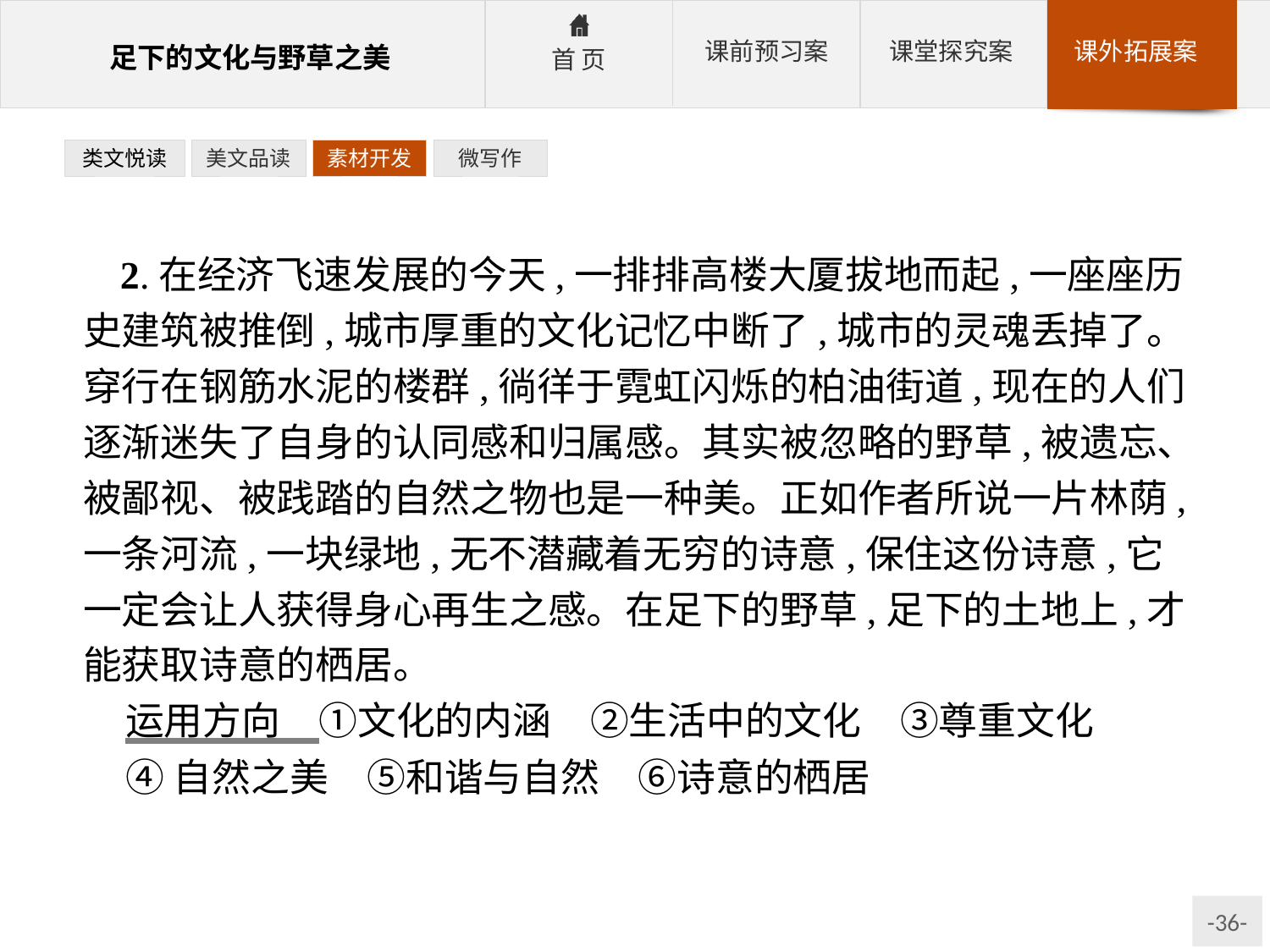

类文悦读
美文品读
素材开发
微写作
2.在经济飞速发展的今天,一排排高楼大厦拔地而起,一座座历史建筑被推倒,城市厚重的文化记忆中断了,城市的灵魂丢掉了。穿行在钢筋水泥的楼群,徜徉于霓虹闪烁的柏油街道,现在的人们逐渐迷失了自身的认同感和归属感。其实被忽略的野草,被遗忘、被鄙视、被践踏的自然之物也是一种美。正如作者所说一片林荫,一条河流,一块绿地,无不潜藏着无穷的诗意,保住这份诗意,它一定会让人获得身心再生之感。在足下的野草,足下的土地上,才能获取诗意的栖居。
运用方向　①文化的内涵　②生活中的文化　③尊重文化
④自然之美　⑤和谐与自然　⑥诗意的栖居